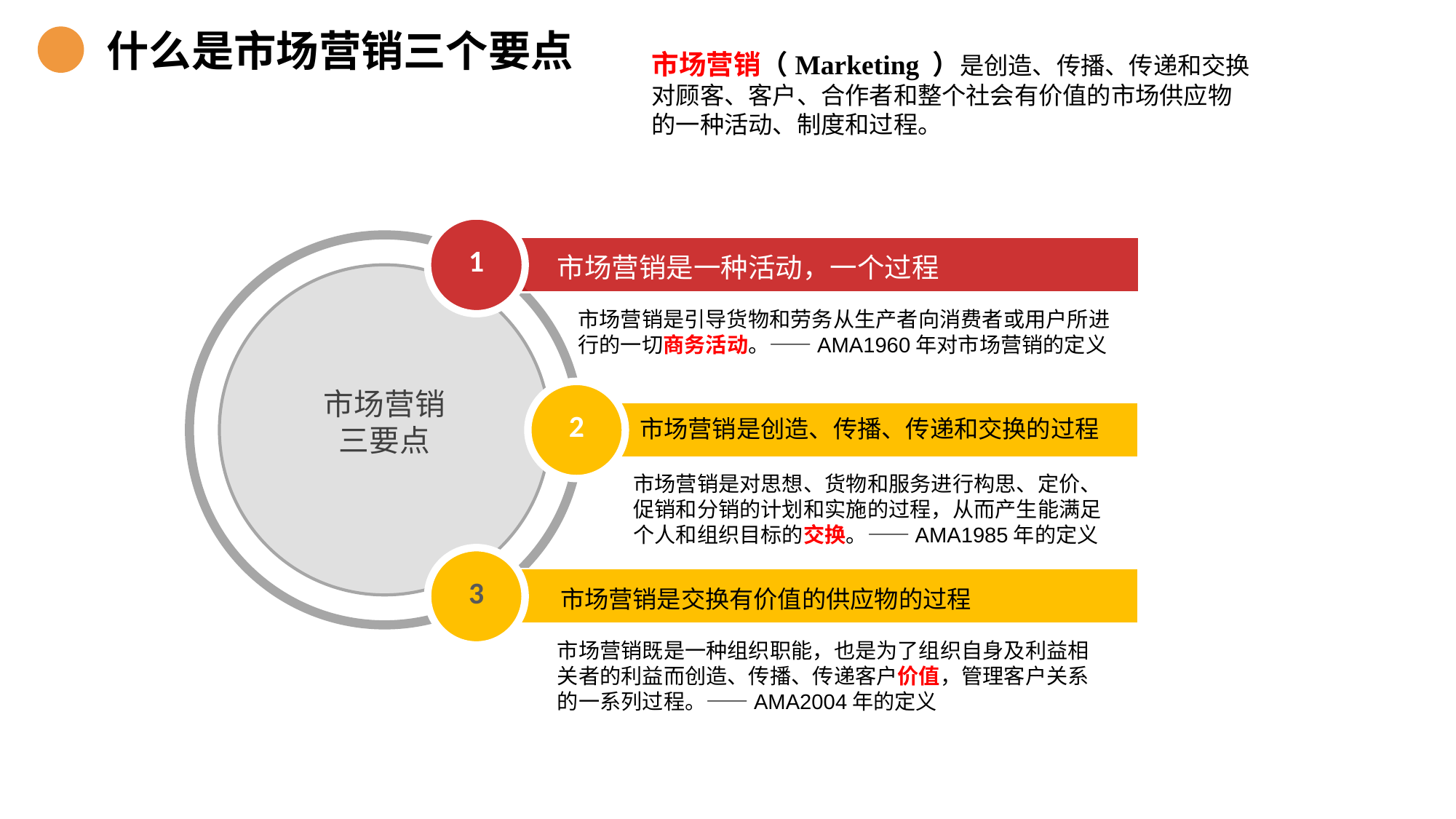

什么是市场营销三个要点

市场营销（Marketing ）是创造、传播、传递和交换对顾客、客户、合作者和整个社会有价值的市场供应物的一种活动、制度和过程。

1

市场营销
三要点

市场营销是一种活动，一个过程
市场营销是引导货物和劳务从生产者向消费者或用户所进行的一切商务活动。——AMA1960年对市场营销的定义

2

市场营销是创造、传播、传递和交换的过程
市场营销是对思想、货物和服务进行构思、定价、促销和分销的计划和实施的过程，从而产生能满足个人和组织目标的交换。——AMA1985年的定义

3

市场营销是交换有价值的供应物的过程
市场营销既是一种组织职能，也是为了组织自身及利益相关者的利益而创造、传播、传递客户价值，管理客户关系的一系列过程。——AMA2004年的定义